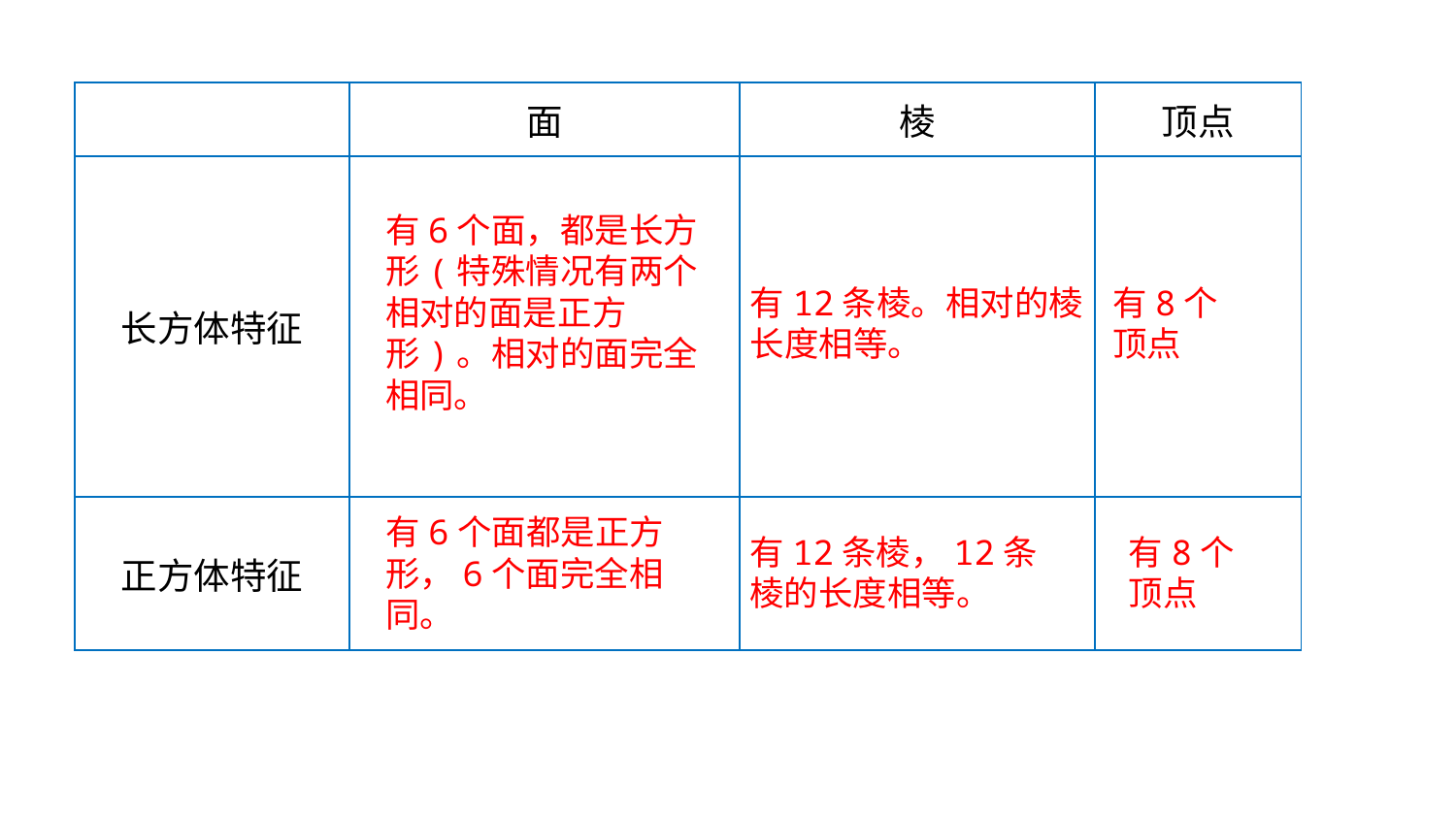

|  | 面 | 棱 | 顶点 |
| --- | --- | --- | --- |
| 长方体特征 |  |  |  |
| 正方体特征 |  |  |  |
有6个面，都是长方形(特殊情况有两个相对的面是正方形)。相对的面完全相同。
有12条棱。相对的棱长度相等。
有8个
顶点
有6个面都是正方形，6个面完全相同。
有12条棱，12条棱的长度相等。
有8个
顶点